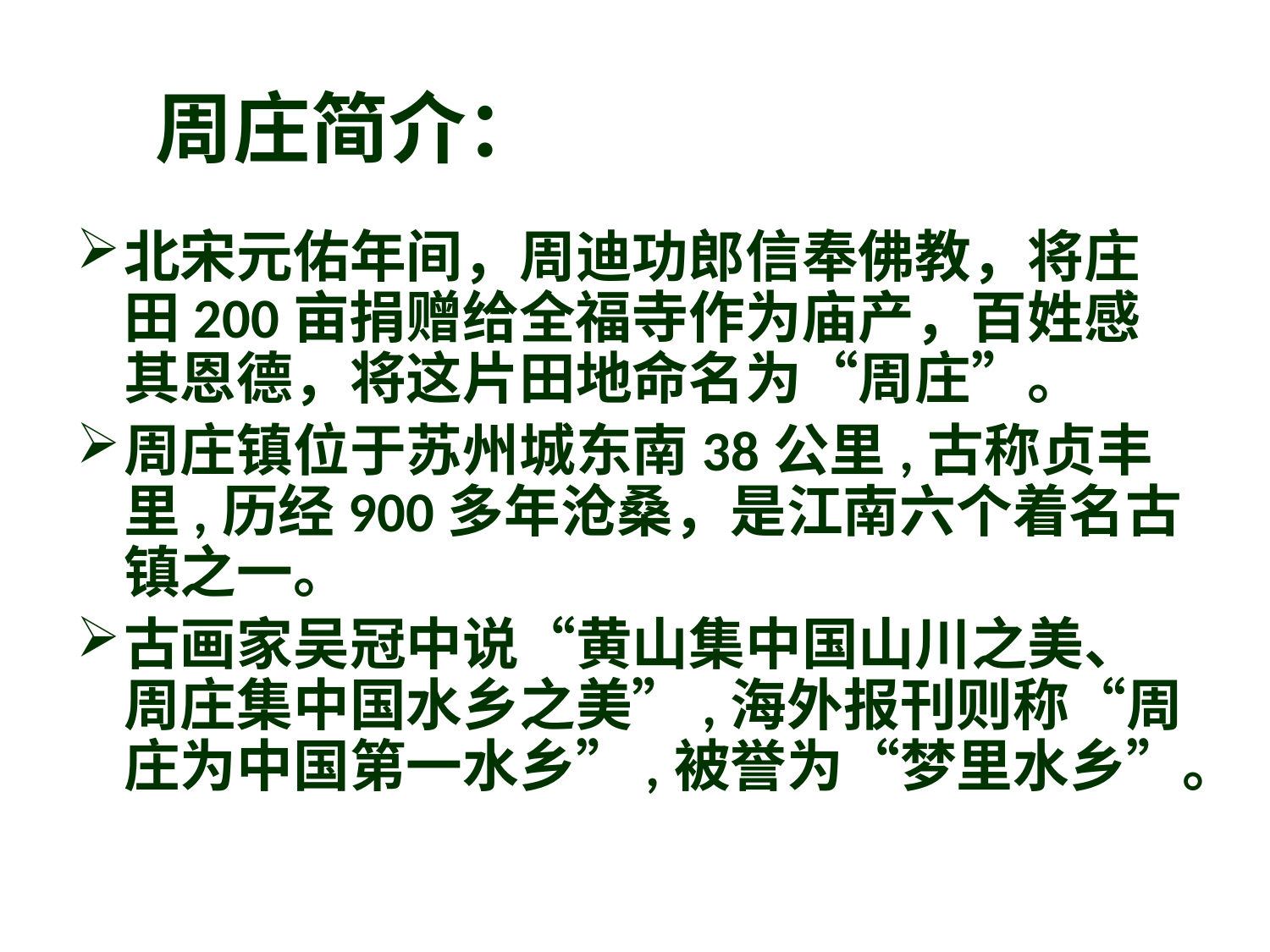

# 周庄简介：
北宋元佑年间，周迪功郎信奉佛教，将庄田200亩捐赠给全福寺作为庙产，百姓感其恩德，将这片田地命名为“周庄”。
周庄镇位于苏州城东南38公里,古称贞丰里,历经900多年沧桑，是江南六个着名古镇之一。
古画家吴冠中说“黄山集中国山川之美、周庄集中国水乡之美”,海外报刊则称“周庄为中国第一水乡”,被誉为“梦里水乡”。